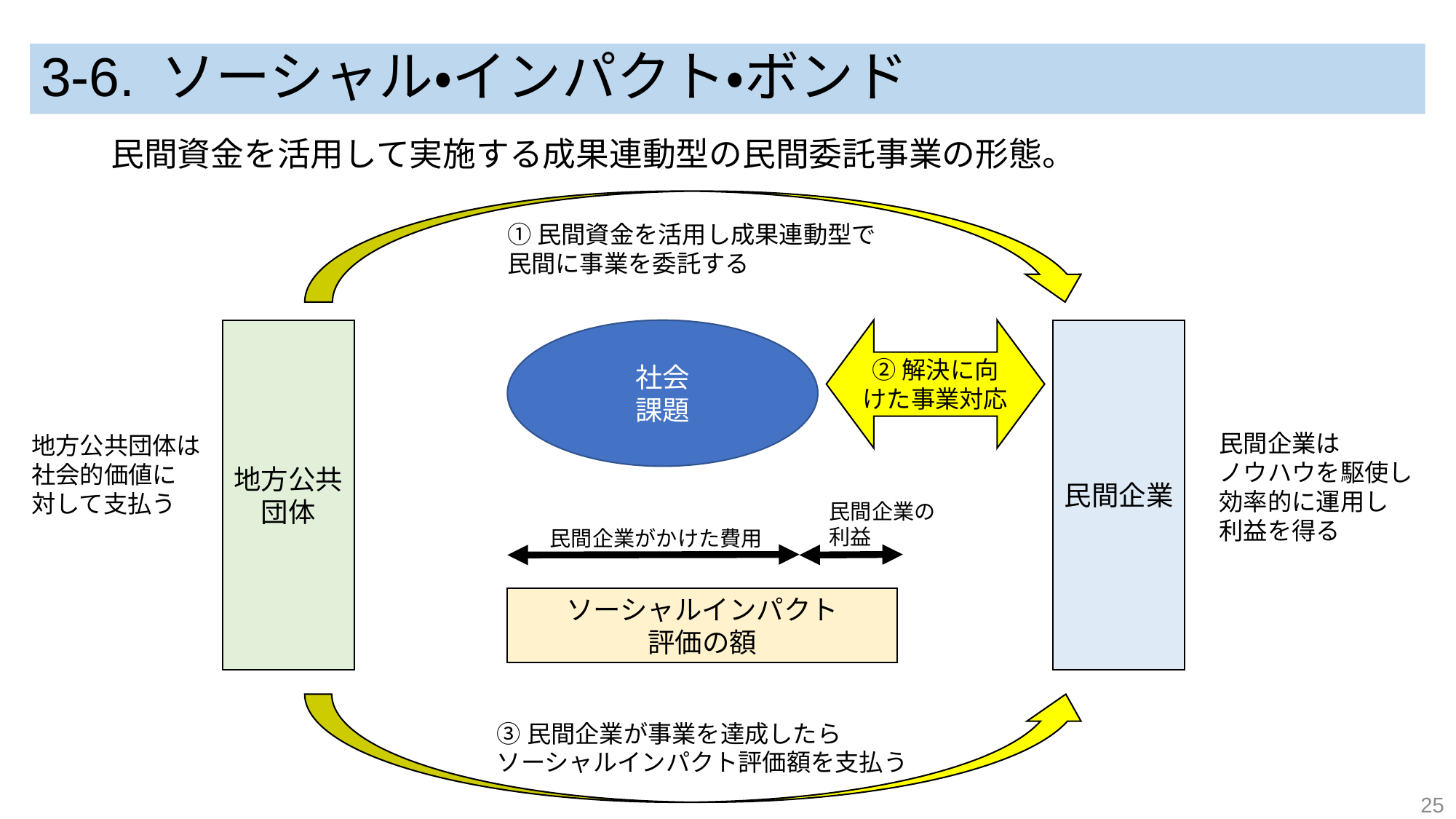

# 3-6. ソーシャル・インパクト・ボンド
民間資金を活用して実施する成果連動型の民間委託事業の形態。

①民間資金を活用し成果連動型で
民間に事業を委託する
②解決に向けた事業対応
地方公共団体
社会
課題
民間企業
民間企業は
ノウハウを駆使し
効率的に運用し
利益を得る
地方公共団体は
社会的価値に
対して支払う
民間企業の
利益
民間企業がかけた費用
ソーシャルインパクト
評価の額

③民間企業が事業を達成したら
ソーシャルインパクト評価額を支払う
25